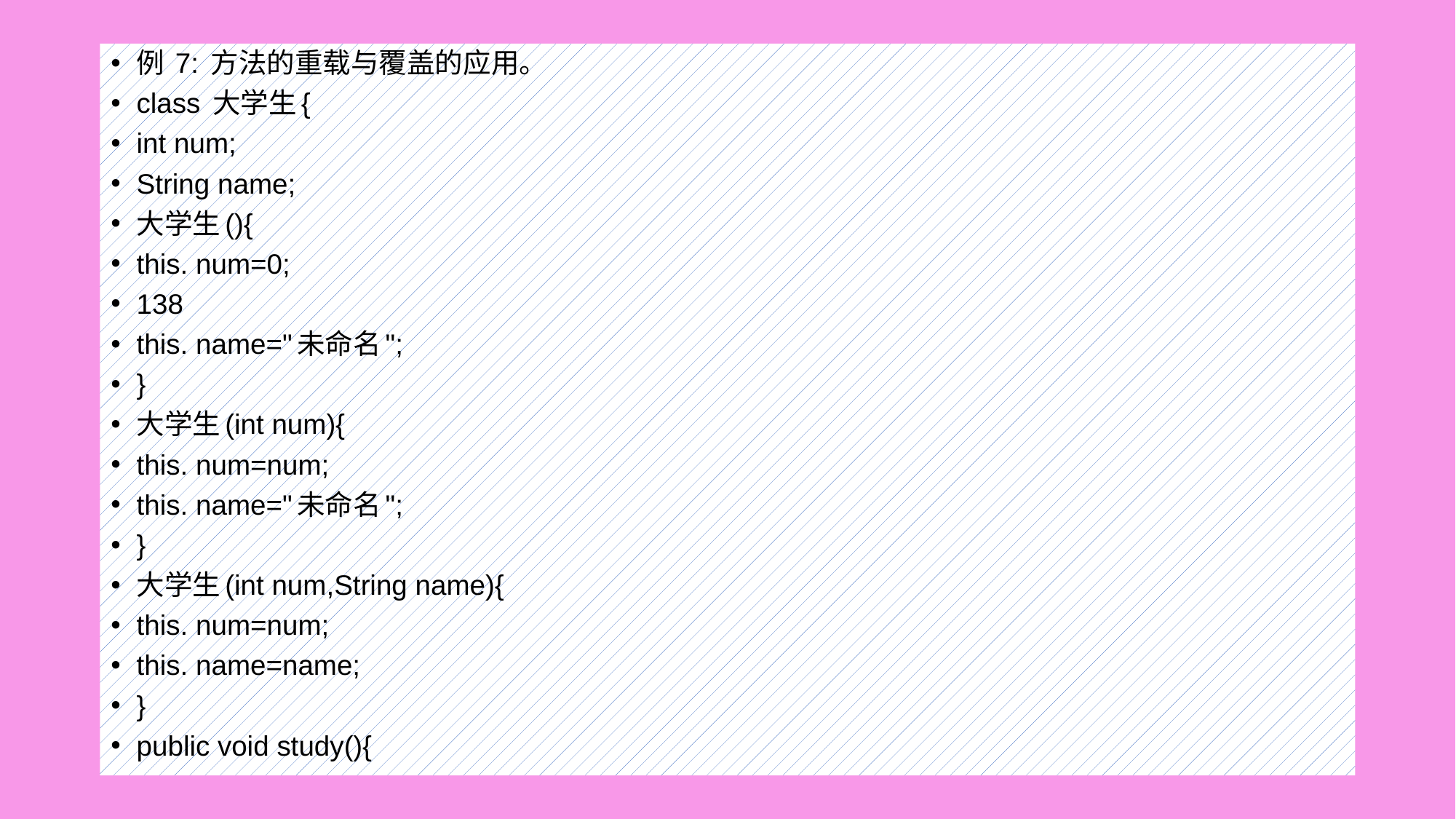

#
例 7: 方法的重载与覆盖的应用。
class 大学生{
int num;
String name;
大学生(){
this. num=0;
138
this. name="未命名";
}
大学生(int num){
this. num=num;
this. name="未命名";
}
大学生(int num,String name){
this. num=num;
this. name=name;
}
public void study(){